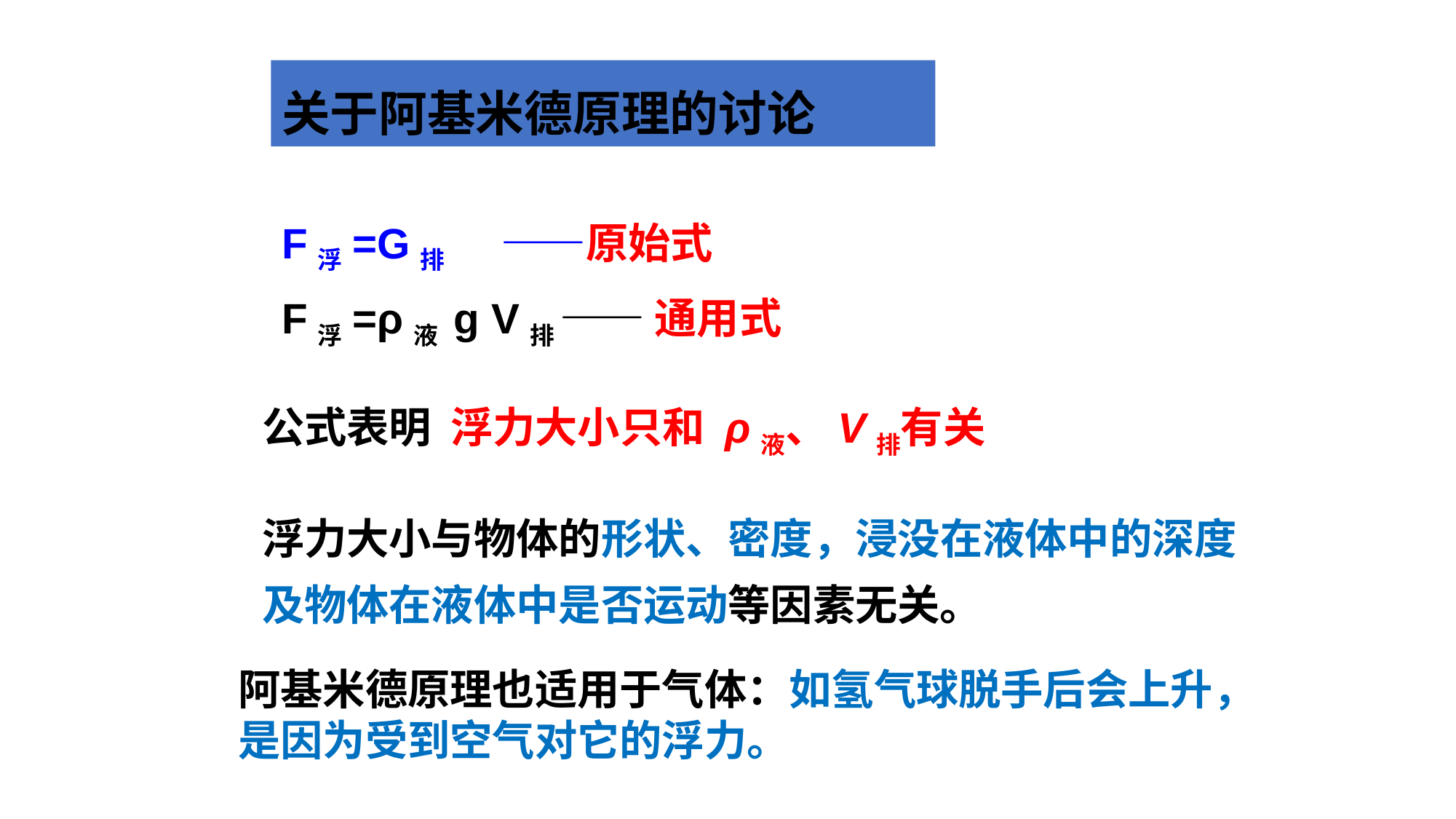

关于阿基米德原理的讨论
F浮=G排          ——原始式
F浮=ρ液 g V排 —— 通用式

公式表明  浮力大小只和 ρ液、V排有关
浮力大小与物体的形状、密度，浸没在液体中的深度及物体在液体中是否运动等因素无关。
阿基米德原理也适用于气体：如氢气球脱手后会上升，是因为受到空气对它的浮力。